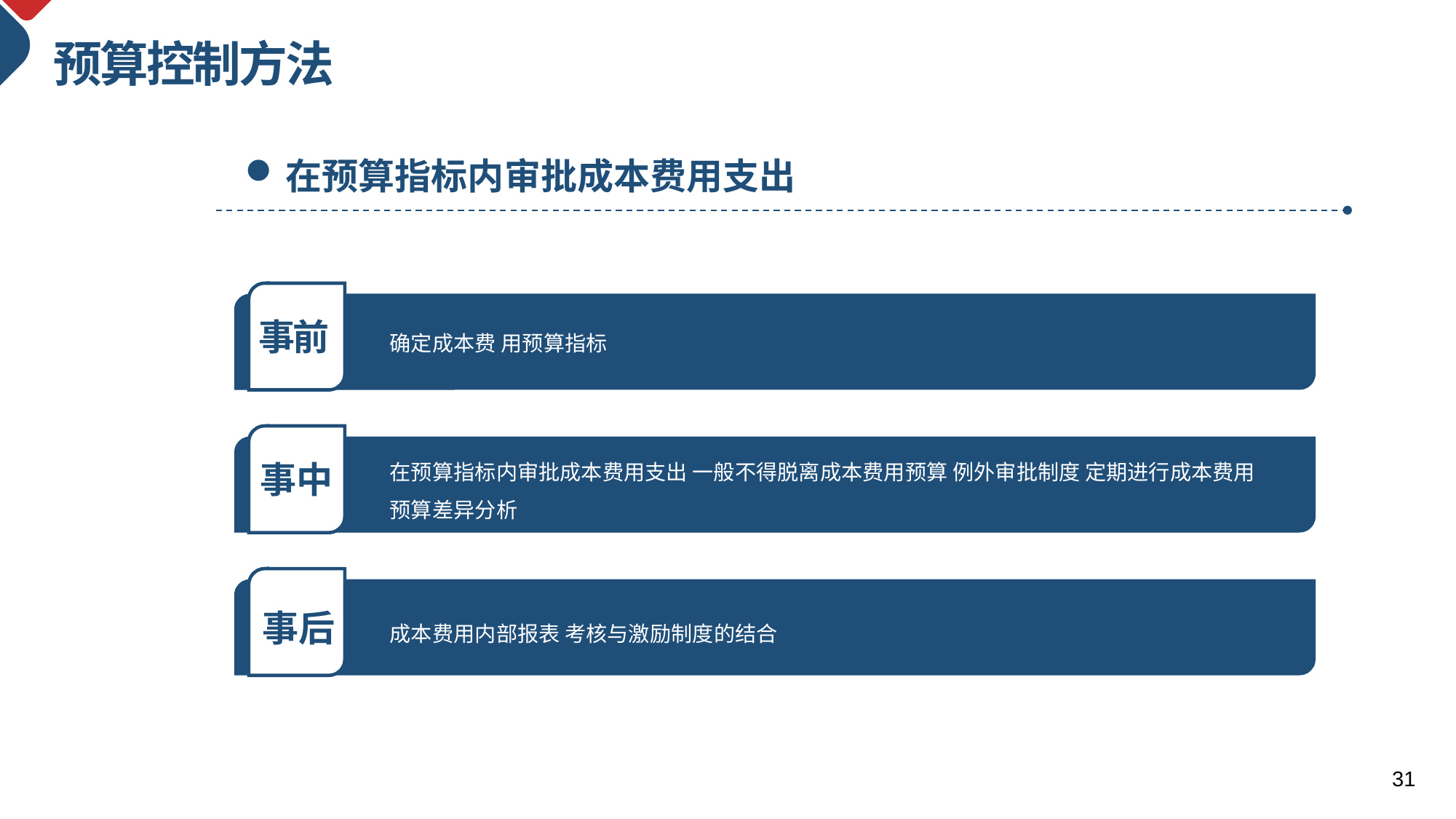

预算控制方法

在预算指标内审批成本费用支出

事前
确定成本费 用预算指标

在预算指标内审批成本费用支出 一般不得脱离成本费用预算 例外审批制度 定期进行成本费用预算差异分析
事中

成本费用内部报表 考核与激励制度的结合
事后